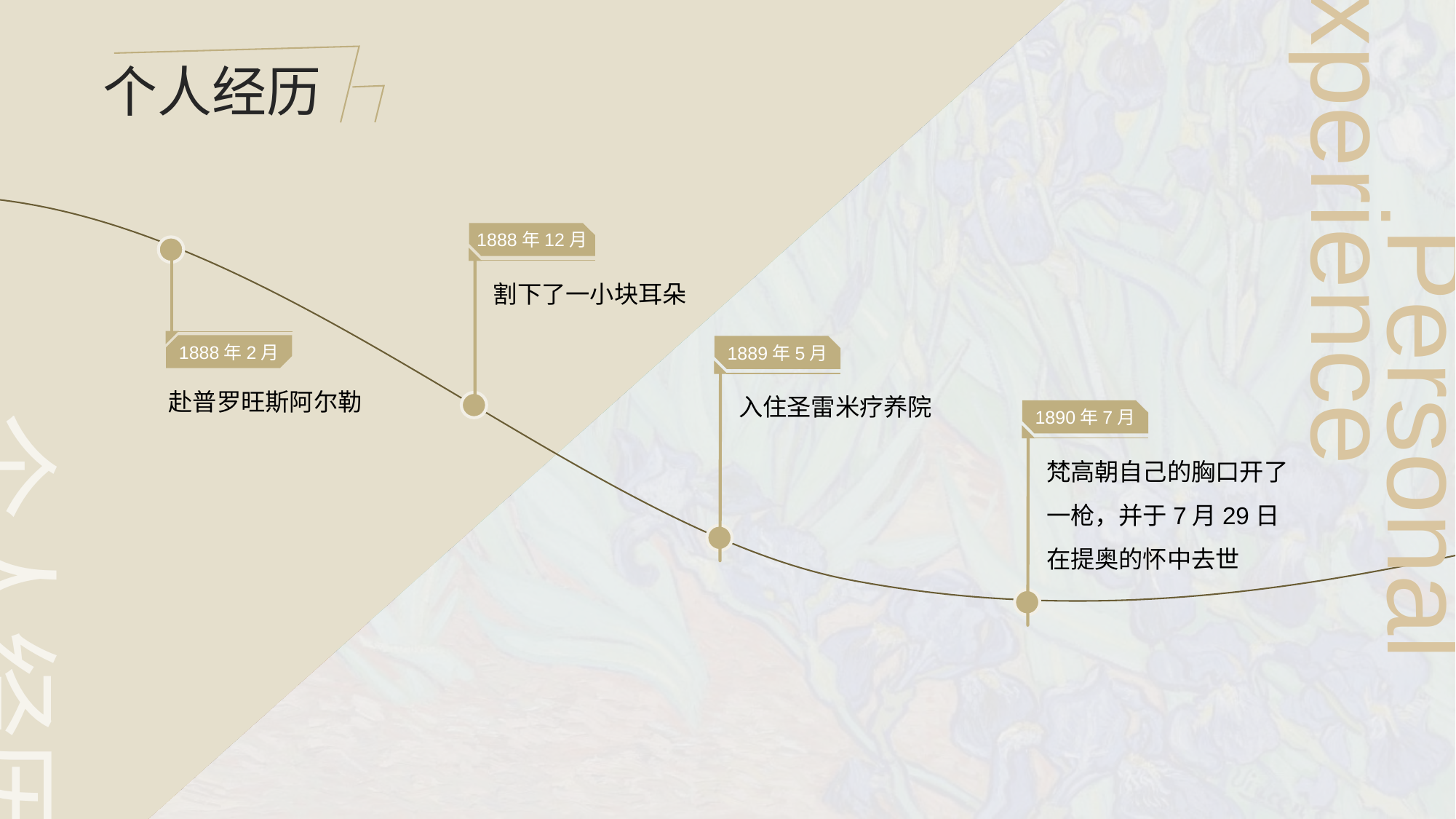

# 个人经历
Experience
1888年12月

割下了一小块耳朵

1888年2月
1889年5月

赴普罗旺斯阿尔勒
入住圣雷米疗养院
Personal

1890年7月

梵高朝自己的胸口开了一枪，并于7月29日在提奥的怀中去世

个人经历